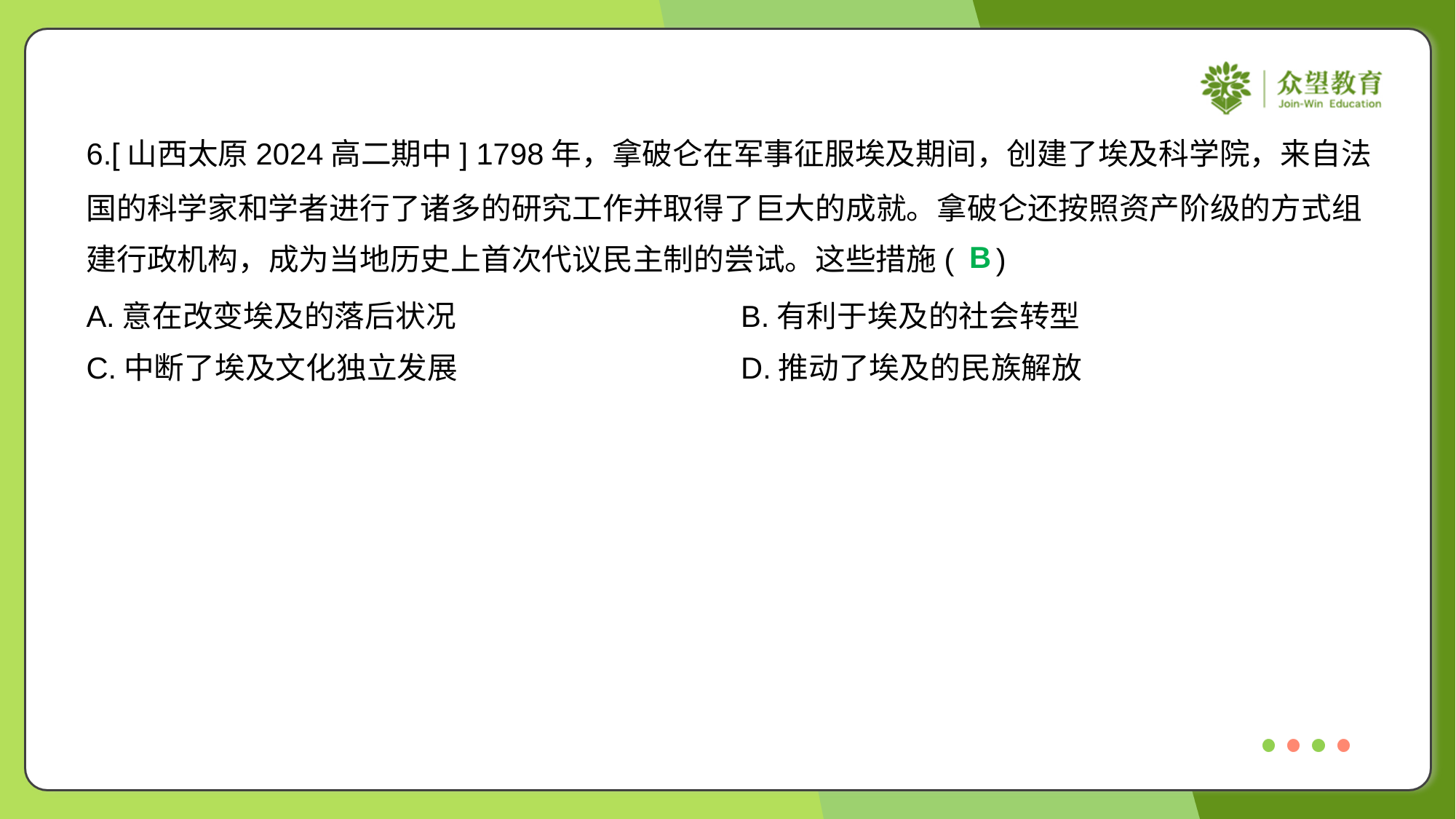

6.[山西太原2024高二期中] 1798年，拿破仑在军事征服埃及期间，创建了埃及科学院，来自法
国的科学家和学者进行了诸多的研究工作并取得了巨大的成就。拿破仑还按照资产阶级的方式组
建行政机构，成为当地历史上首次代议民主制的尝试。这些措施(     )
B
A.意在改变埃及的落后状况	B.有利于埃及的社会转型
C.中断了埃及文化独立发展	D.推动了埃及的民族解放